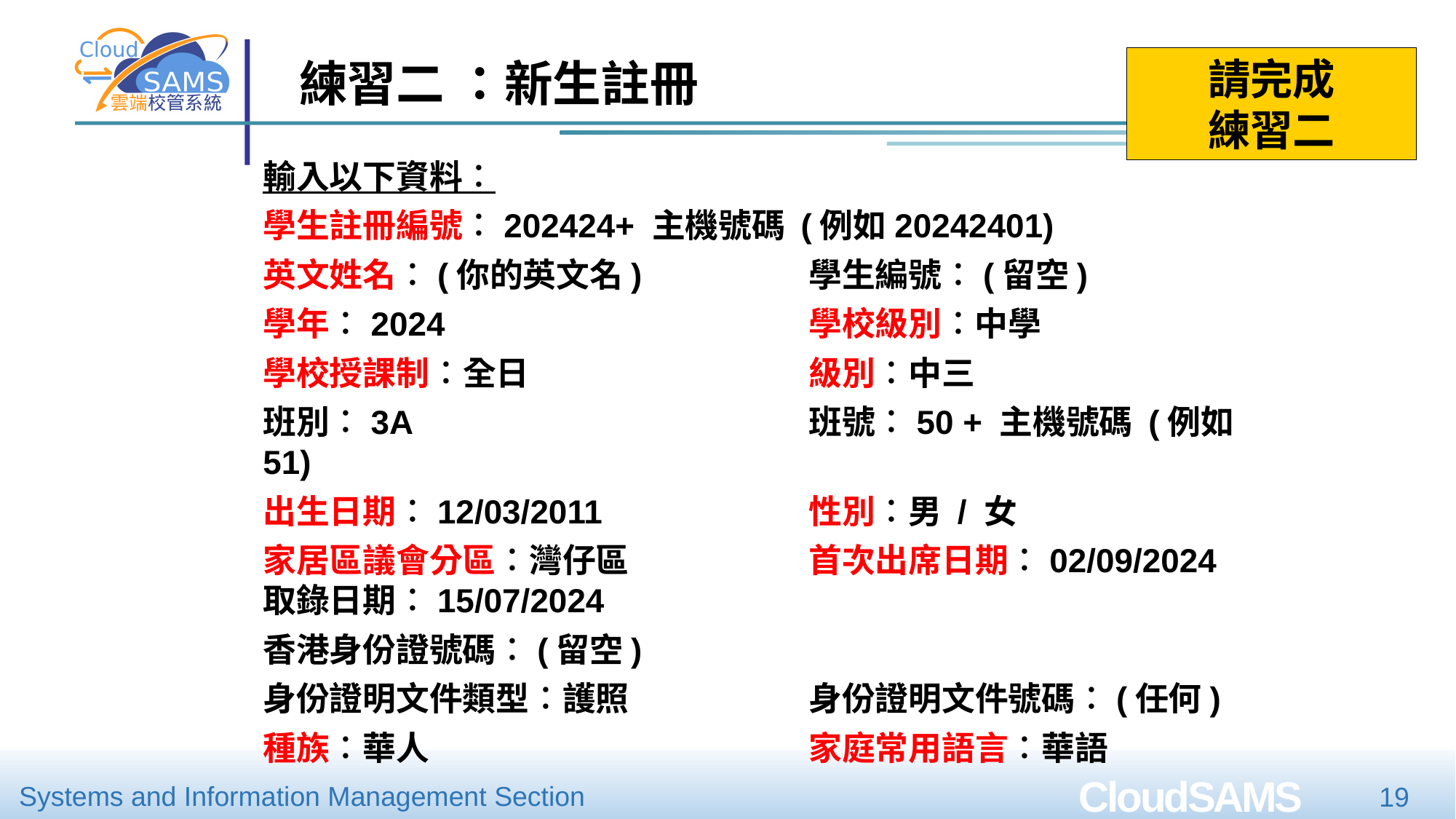

# 練習二 ：新生註冊
請完成
練習二
輸入以下資料︰
學生註冊編號︰202424+ 主機號碼 (例如20242401)
英文姓名︰(你的英文名)		學生編號︰(留空)
學年︰2024				學校級別︰中學
學校授課制︰全日			級別︰中三
班別︰3A				班號︰50 + 主機號碼 (例如51)
出生日期︰12/03/2011		性別︰男 / 女
家居區議會分區︰灣仔區		首次出席日期︰02/09/2024   取錄日期︰15/07/2024
香港身份證號碼︰(留空)
身份證明文件類型︰護照		身份證明文件號碼︰(任何)
種族︰華人				家庭常用語言︰華語
19